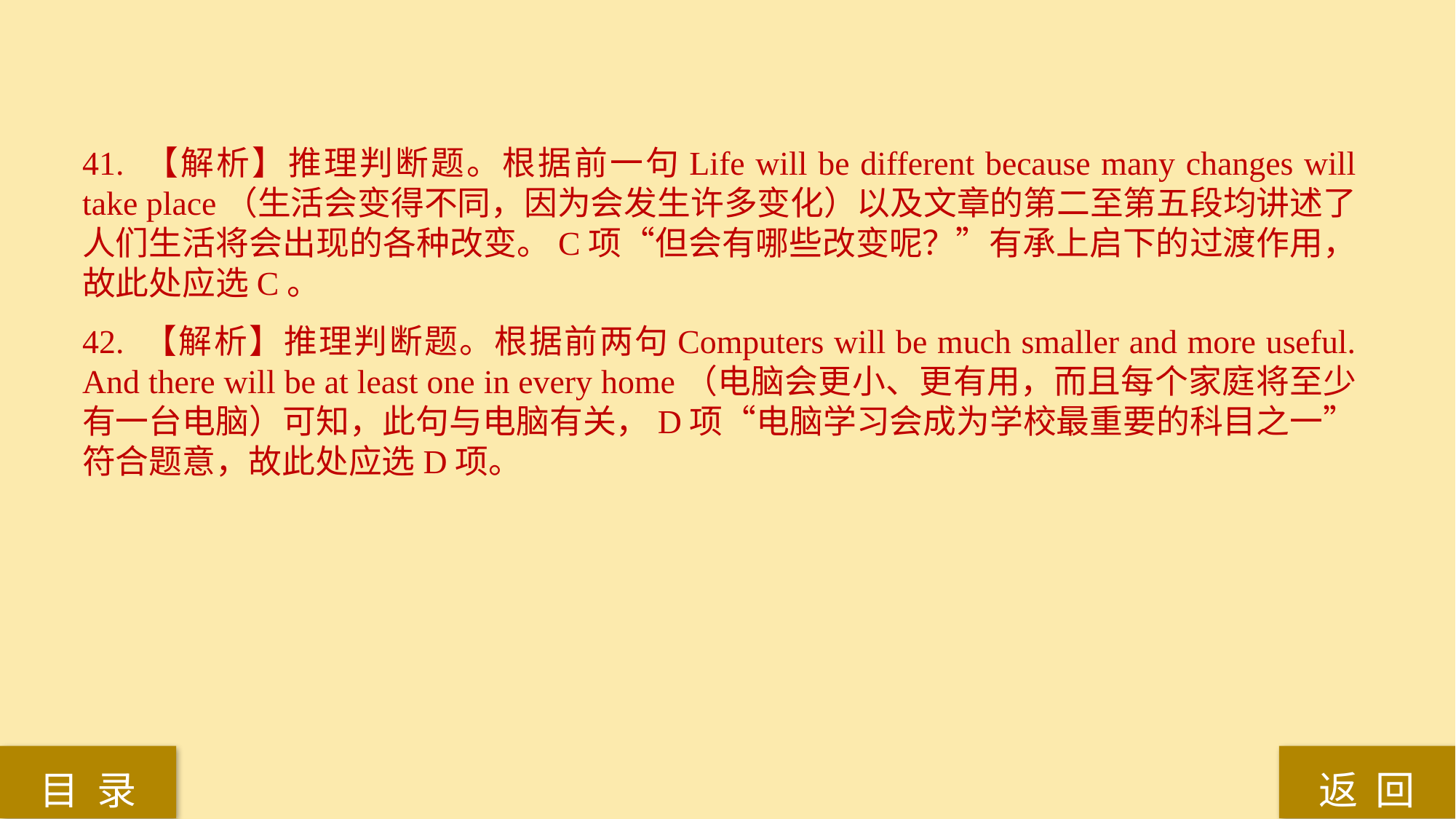

41. 【解析】推理判断题。根据前一句Life will be different because many changes will take place（生活会变得不同，因为会发生许多变化）以及文章的第二至第五段均讲述了人们生活将会出现的各种改变。C项“但会有哪些改变呢？”有承上启下的过渡作用，故此处应选C。
42. 【解析】推理判断题。根据前两句Computers will be much smaller and more useful. And there will be at least one in every home（电脑会更小、更有用，而且每个家庭将至少有一台电脑）可知，此句与电脑有关，D项“电脑学习会成为学校最重要的科目之一”符合题意，故此处应选D项。
返  回